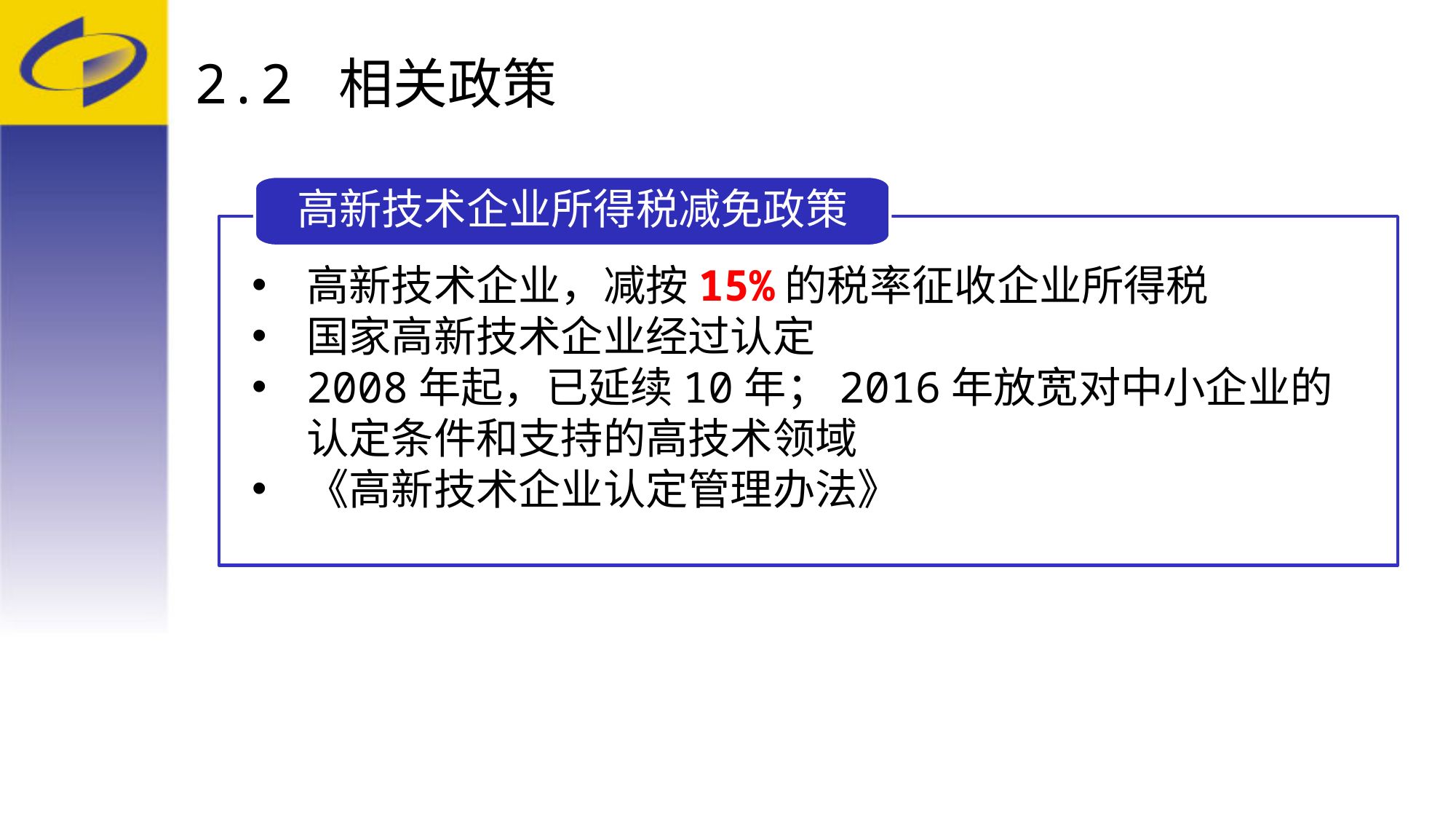

# 2.2 相关政策
高新技术企业所得税减免政策
高新技术企业，减按15%的税率征收企业所得税
国家高新技术企业经过认定
2008年起，已延续10年；2016年放宽对中小企业的认定条件和支持的高技术领域
《高新技术企业认定管理办法》